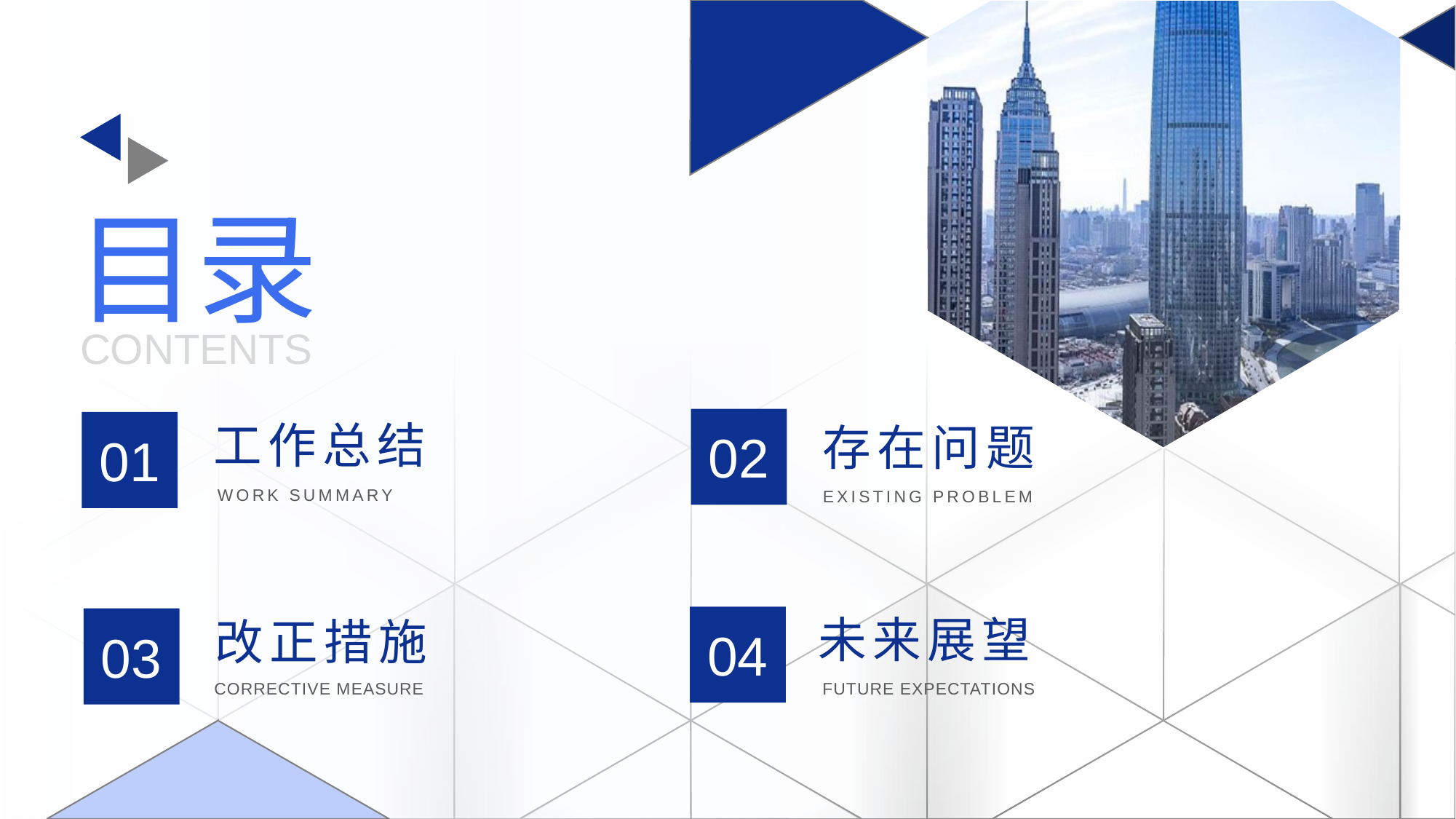

目录
CONTENTS

工作总结
存在问题

02
01
WORK SUMMARY
EXISTING PROBLEM
未来展望
改正措施

04
03
CORRECTIVE MEASURE
FUTURE EXPECTATIONS